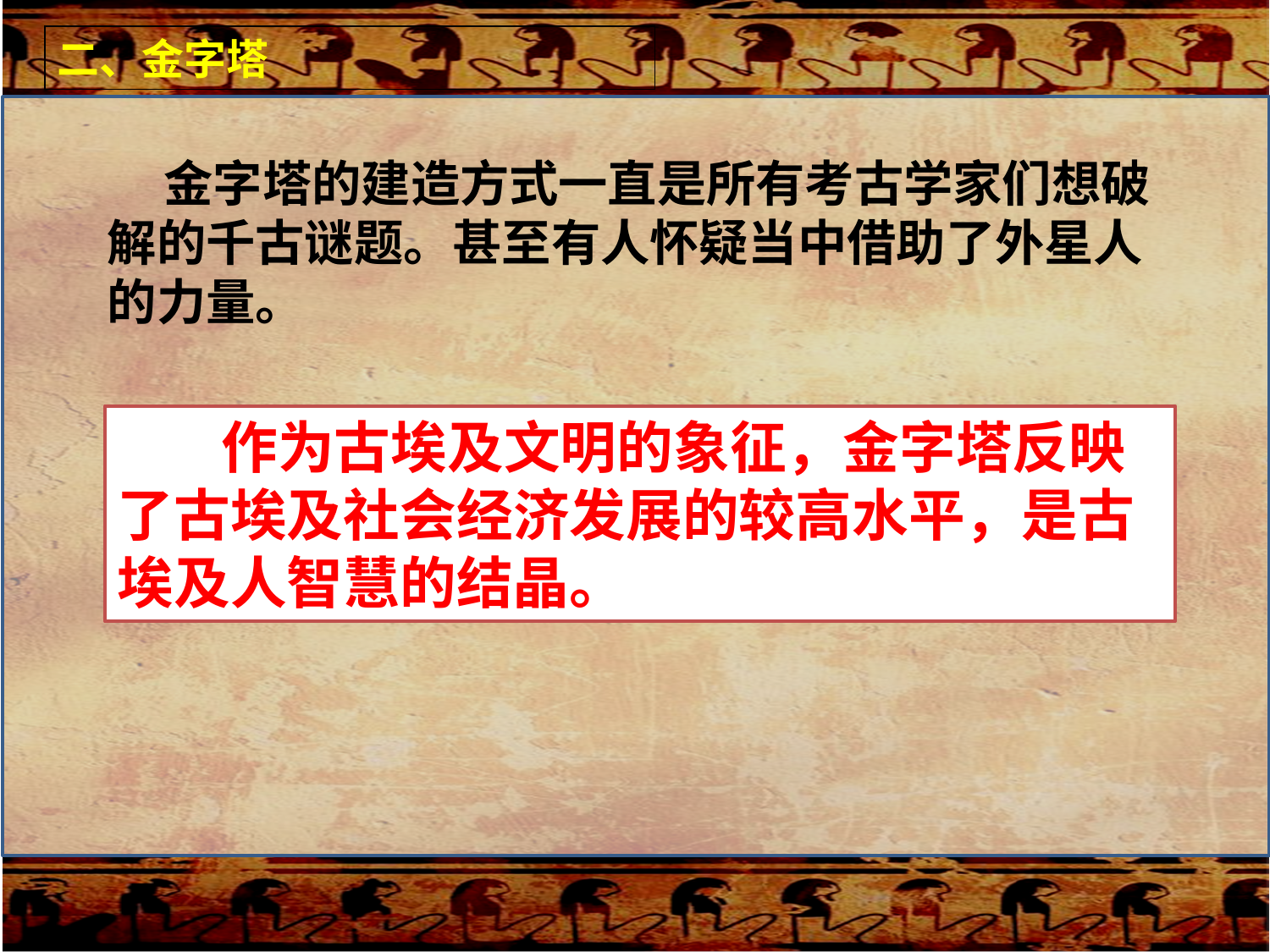

二、金字塔
    金字塔的建造方式一直是所有考古学家们想破解的千古谜题。甚至有人怀疑当中借助了外星人的力量。
       作为古埃及文明的象征，金字塔反映了古埃及社会经济发展的较高水平，是古埃及人智慧的结晶。